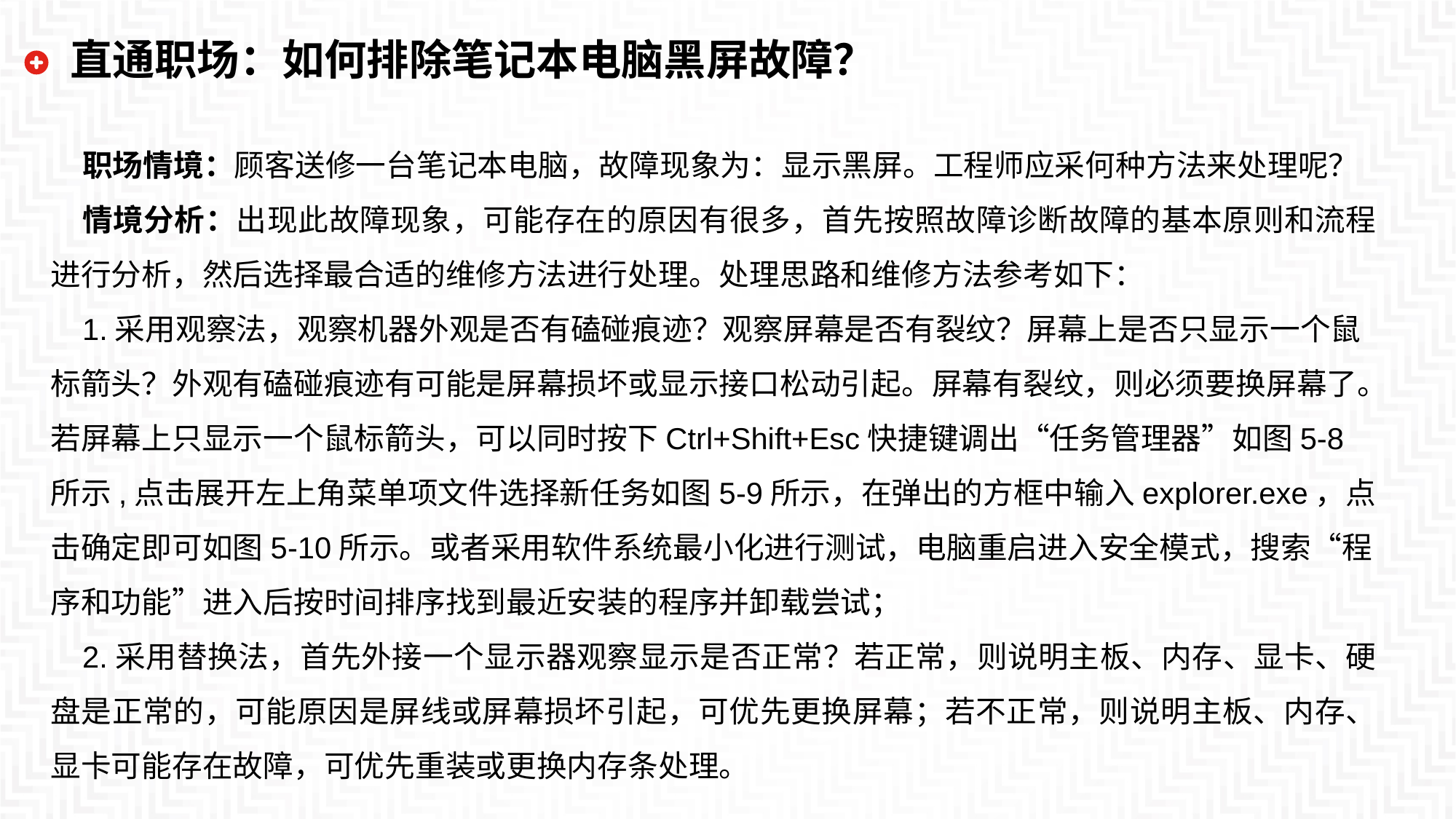

直通职场：如何排除笔记本电脑黑屏故障？
职场情境：顾客送修一台笔记本电脑，故障现象为：显示黑屏。工程师应采何种方法来处理呢？
情境分析：出现此故障现象，可能存在的原因有很多，首先按照故障诊断故障的基本原则和流程进行分析，然后选择最合适的维修方法进行处理。处理思路和维修方法参考如下：
1.采用观察法，观察机器外观是否有磕碰痕迹？观察屏幕是否有裂纹？屏幕上是否只显示一个鼠标箭头？外观有磕碰痕迹有可能是屏幕损坏或显示接口松动引起。屏幕有裂纹，则必须要换屏幕了。若屏幕上只显示一个鼠标箭头，可以同时按下Ctrl+Shift+Esc快捷键调出“任务管理器”如图5-8所示,点击展开左上角菜单项文件选择新任务如图5-9所示，在弹出的方框中输入explorer.exe，点击确定即可如图5-10所示。或者采用软件系统最小化进行测试，电脑重启进入安全模式，搜索“程序和功能”进入后按时间排序找到最近安装的程序并卸载尝试；
2.采用替换法，首先外接一个显示器观察显示是否正常？若正常，则说明主板、内存、显卡、硬盘是正常的，可能原因是屏线或屏幕损坏引起，可优先更换屏幕；若不正常，则说明主板、内存、显卡可能存在故障，可优先重装或更换内存条处理。